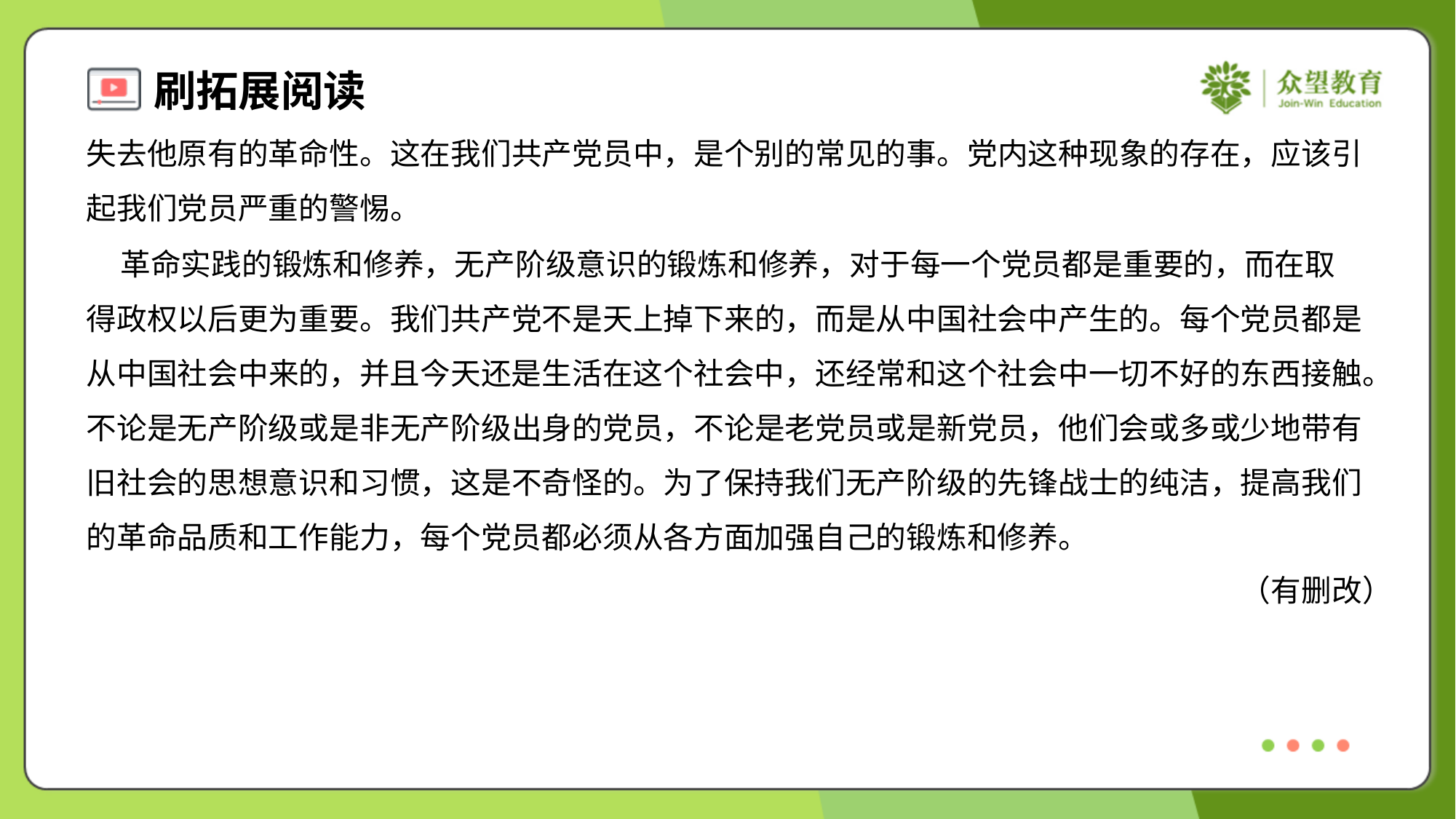

失去他原有的革命性。这在我们共产党员中，是个别的常见的事。党内这种现象的存在，应该引
起我们党员严重的警惕。
    革命实践的锻炼和修养，无产阶级意识的锻炼和修养，对于每一个党员都是重要的，而在取
得政权以后更为重要。我们共产党不是天上掉下来的，而是从中国社会中产生的。每个党员都是
从中国社会中来的，并且今天还是生活在这个社会中，还经常和这个社会中一切不好的东西接触。
不论是无产阶级或是非无产阶级出身的党员，不论是老党员或是新党员，他们会或多或少地带有
旧社会的思想意识和习惯，这是不奇怪的。为了保持我们无产阶级的先锋战士的纯洁，提高我们
的革命品质和工作能力，每个党员都必须从各方面加强自己的锻炼和修养。
（有删改）